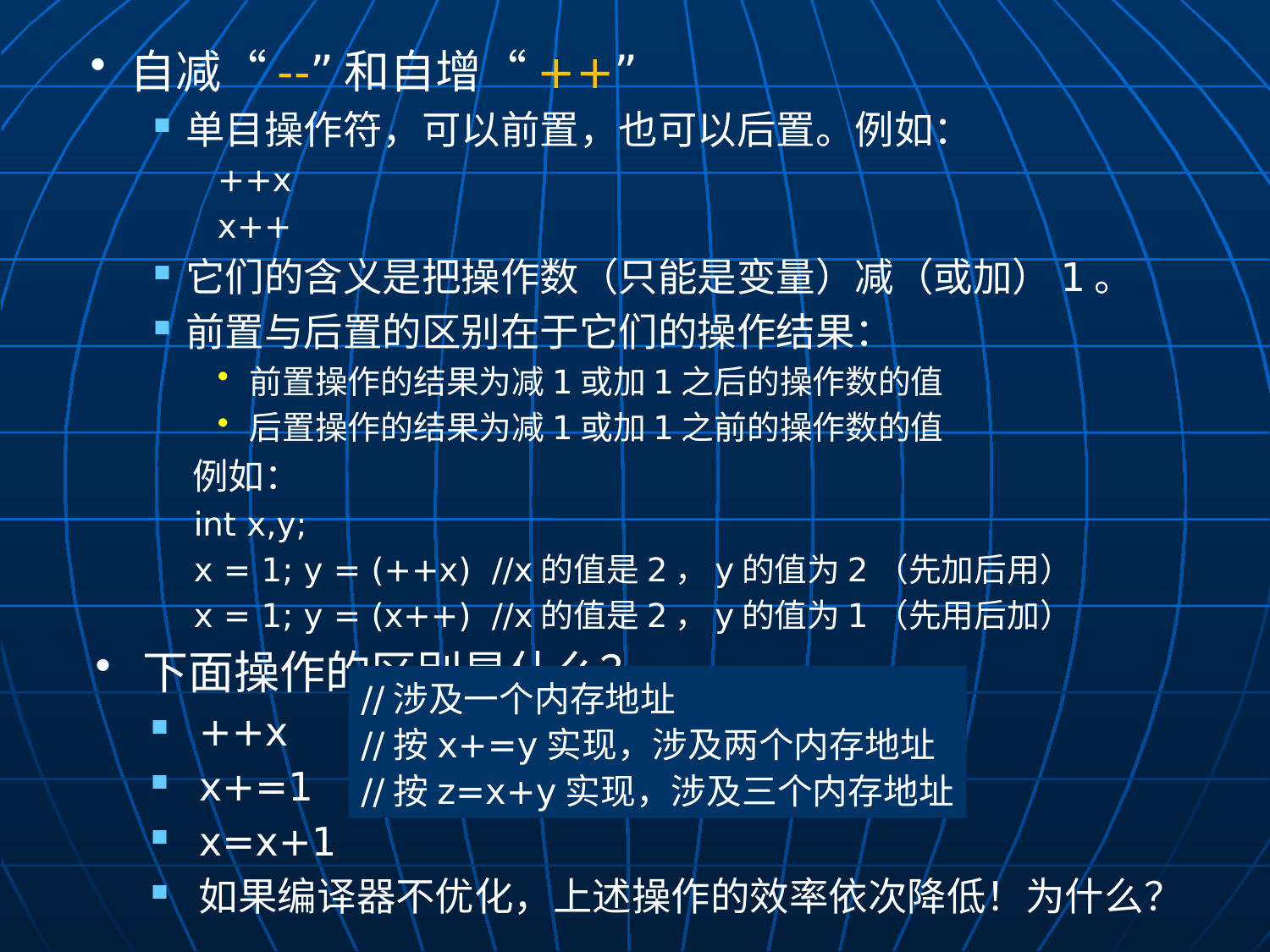

自减“--”和自增“++”
单目操作符，可以前置，也可以后置。例如：
++x
x++
它们的含义是把操作数（只能是变量）减（或加）1。
前置与后置的区别在于它们的操作结果：
前置操作的结果为减1或加1之后的操作数的值
后置操作的结果为减1或加1之前的操作数的值
例如：
int x,y;
x = 1; y = (++x)  //x的值是2，y的值为2（先加后用）
x = 1; y = (x++)  //x的值是2，y的值为1（先用后加）
下面操作的区别是什么？
++x
x+=1
x=x+1
如果编译器不优化，上述操作的效率依次降低！为什么？
//涉及一个内存地址
//按x+=y实现，涉及两个内存地址
//按z=x+y实现，涉及三个内存地址